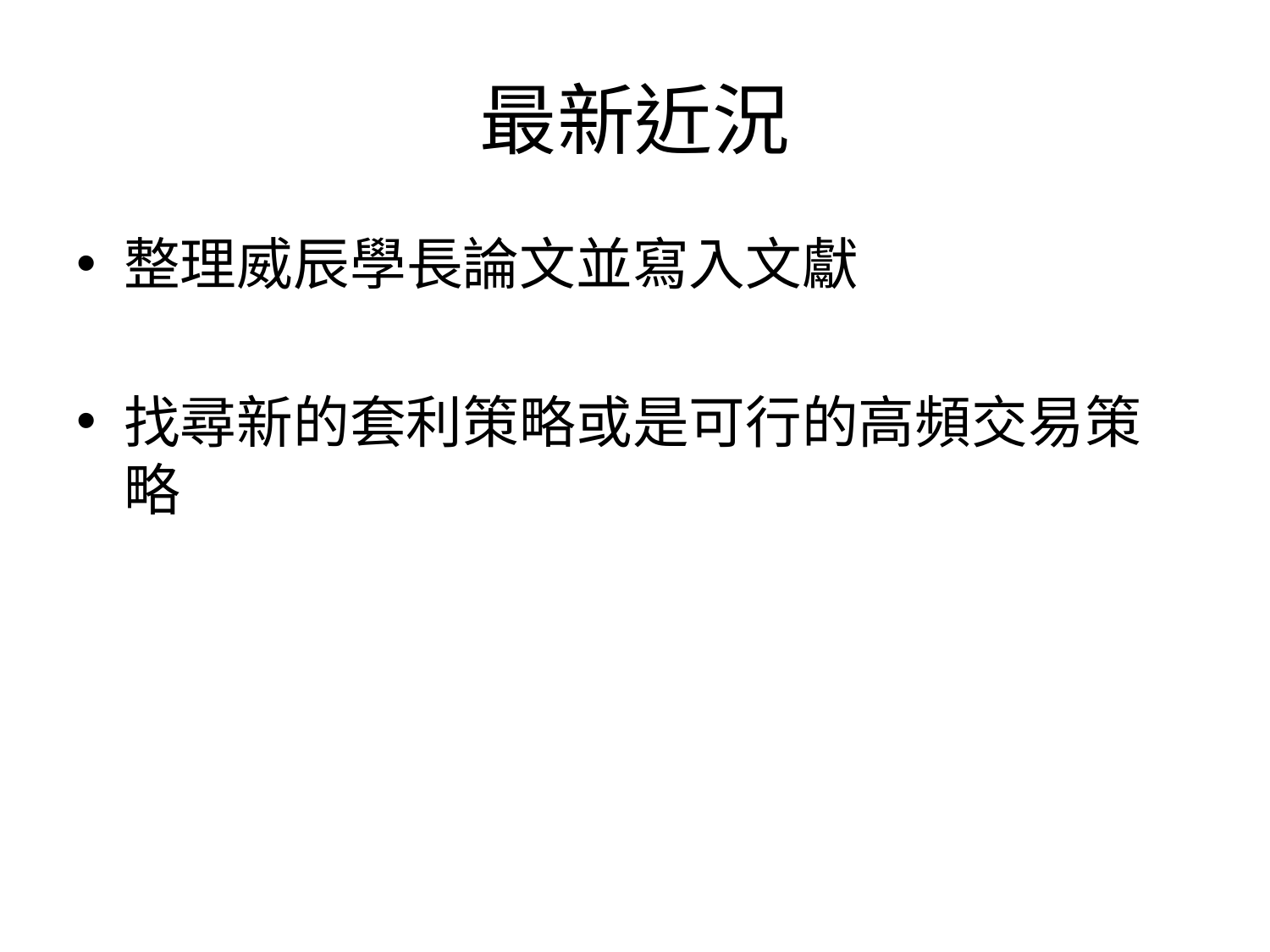

# 最新近況
整理威辰學長論文並寫入文獻

找尋新的套利策略或是可行的高頻交易策略